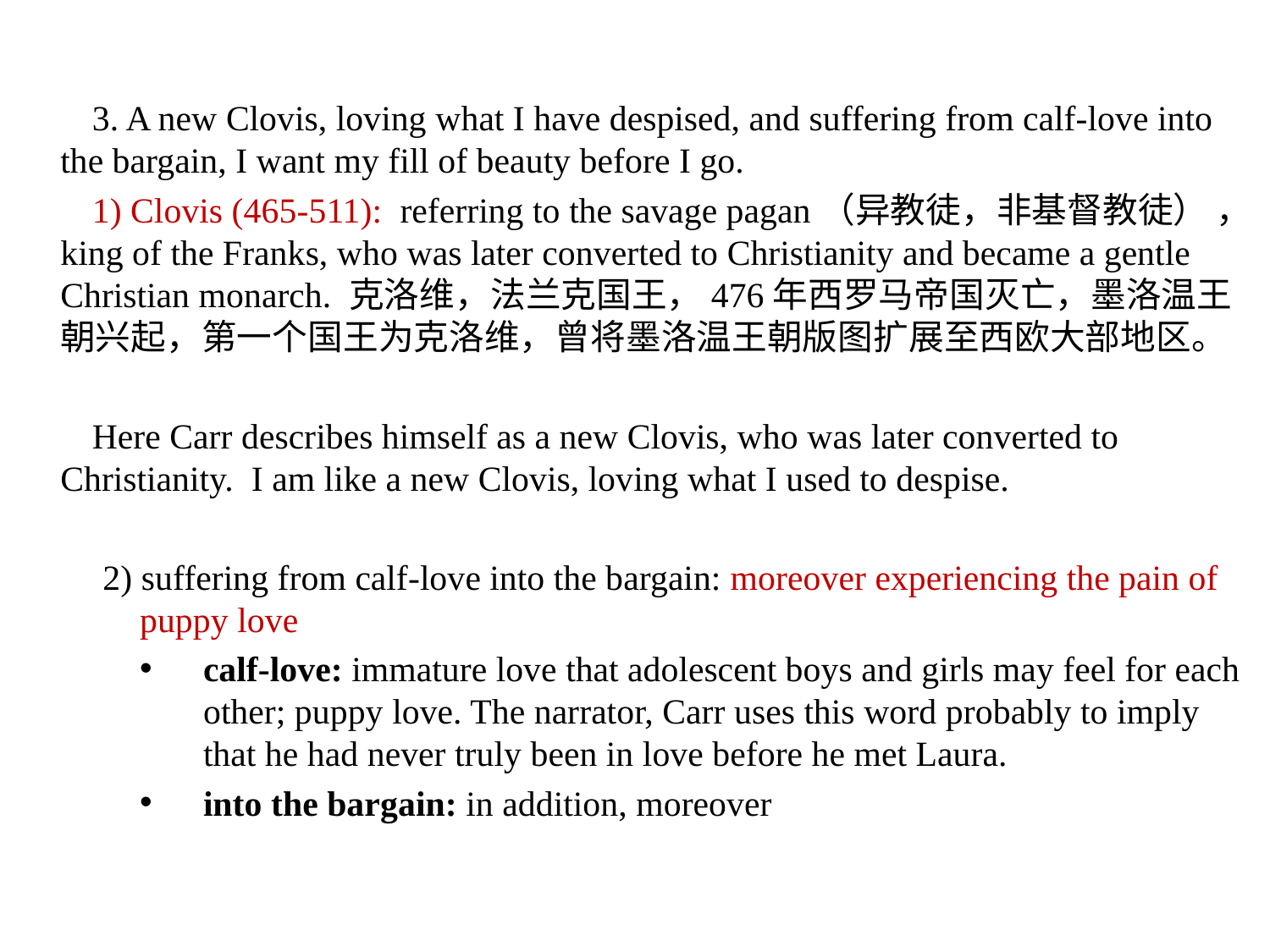

3. A new Clovis, loving what I have despised, and suffering from calf-love into the bargain, I want my fill of beauty before I go.
1) Clovis (465-511):  referring to the savage pagan（异教徒，非基督教徒） ，king of the Franks, who was later converted to Christianity and became a gentle Christian monarch. 克洛维，法兰克国王，476年西罗马帝国灭亡，墨洛温王朝兴起，第一个国王为克洛维，曾将墨洛温王朝版图扩展至西欧大部地区。

Here Carr describes himself as a new Clovis, who was later converted to Christianity.  I am like a new Clovis, loving what I used to despise.

   2) suffering from calf-love into the bargain: moreover experiencing the pain of puppy love
calf-love: immature love that adolescent boys and girls may feel for each other; puppy love. The narrator, Carr uses this word probably to imply that he had never truly been in love before he met Laura.
into the bargain: in addition, moreover